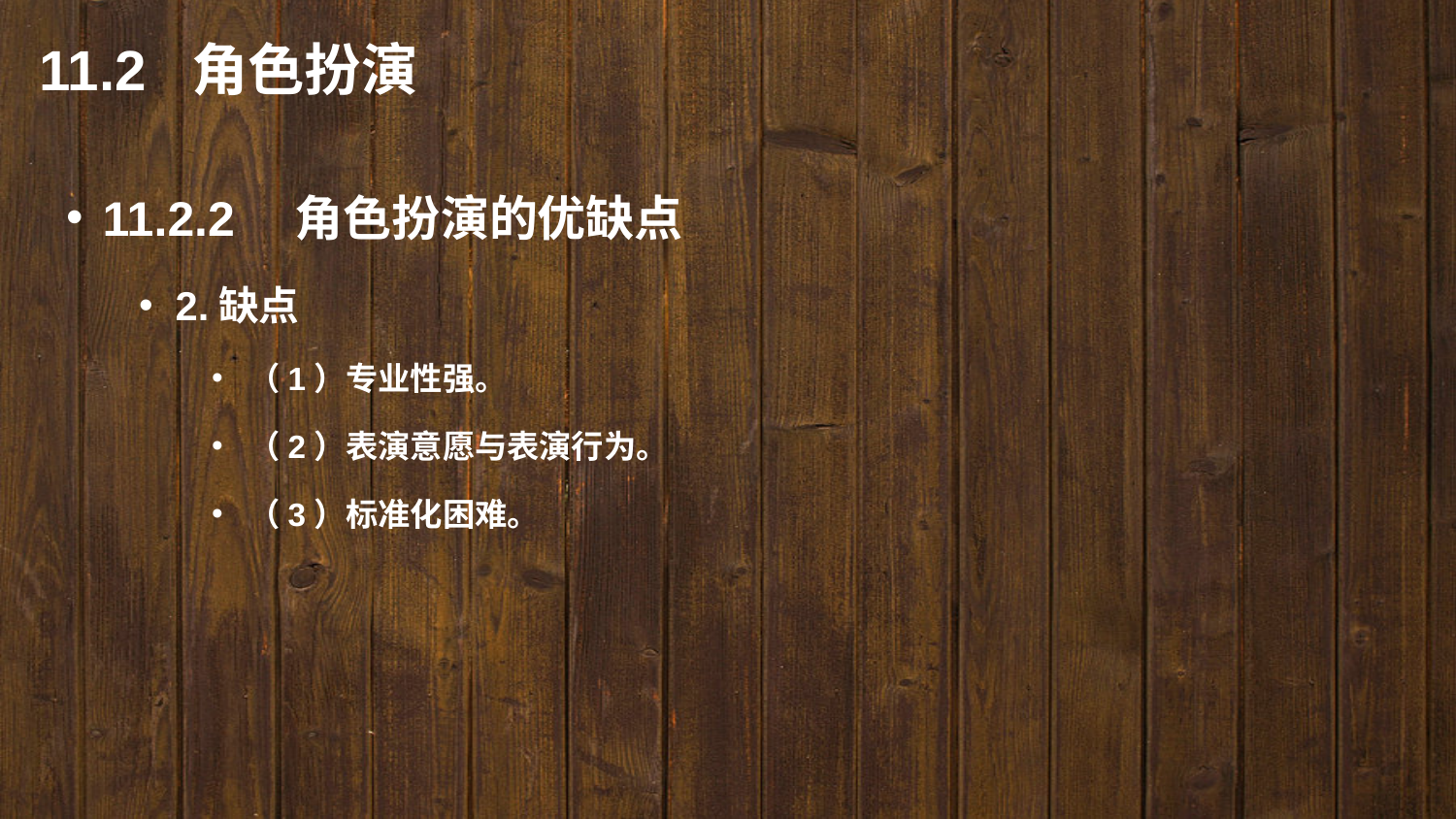

11.2  角色扮演
11.2.2　角色扮演的优缺点
2.缺点
（1）专业性强。
（2）表演意愿与表演行为。
（3）标准化困难。